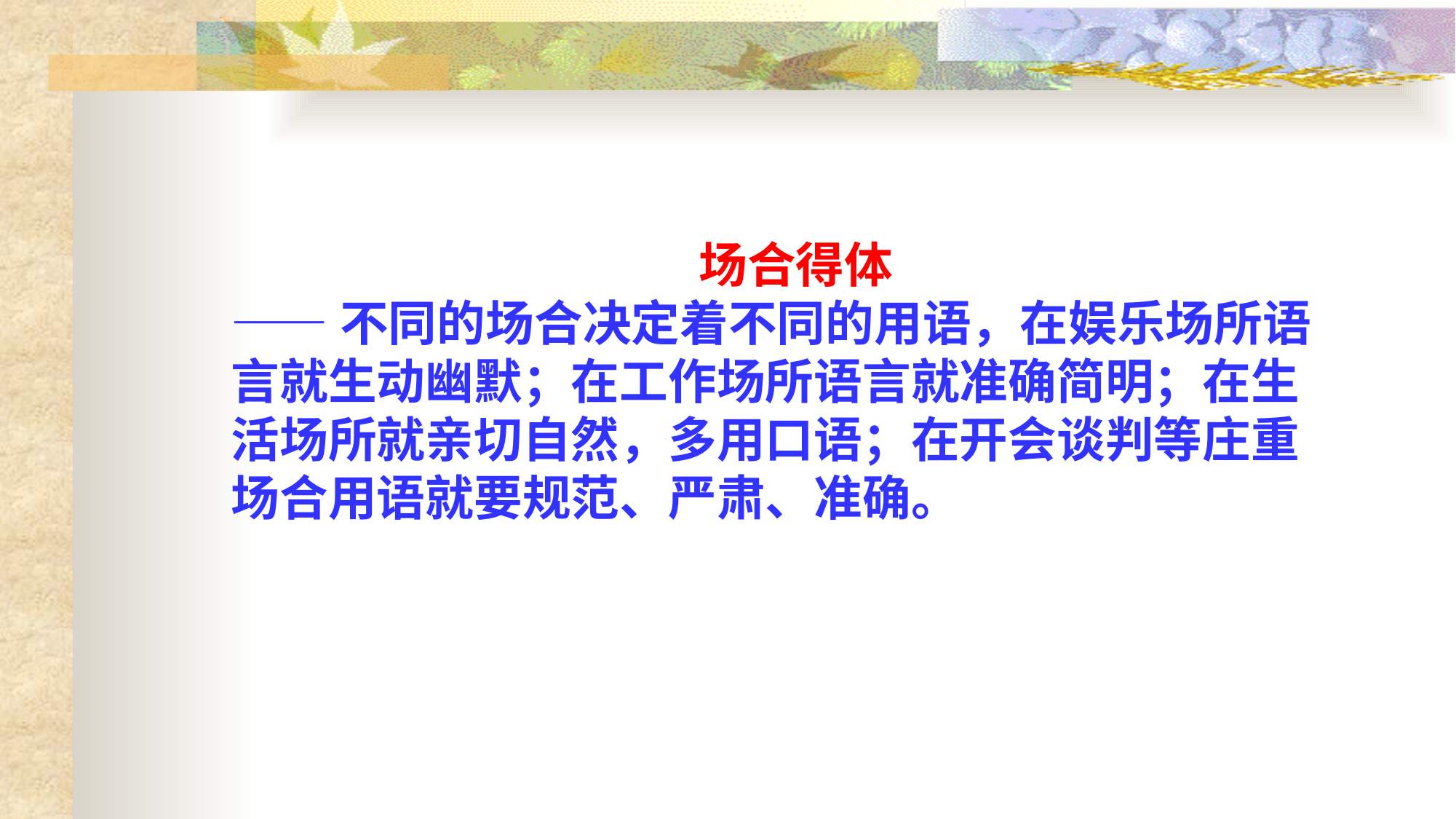

场合得体
——不同的场合决定着不同的用语，在娱乐场所语言就生动幽默；在工作场所语言就准确简明；在生活场所就亲切自然，多用口语；在开会谈判等庄重场合用语就要规范、严肃、准确。